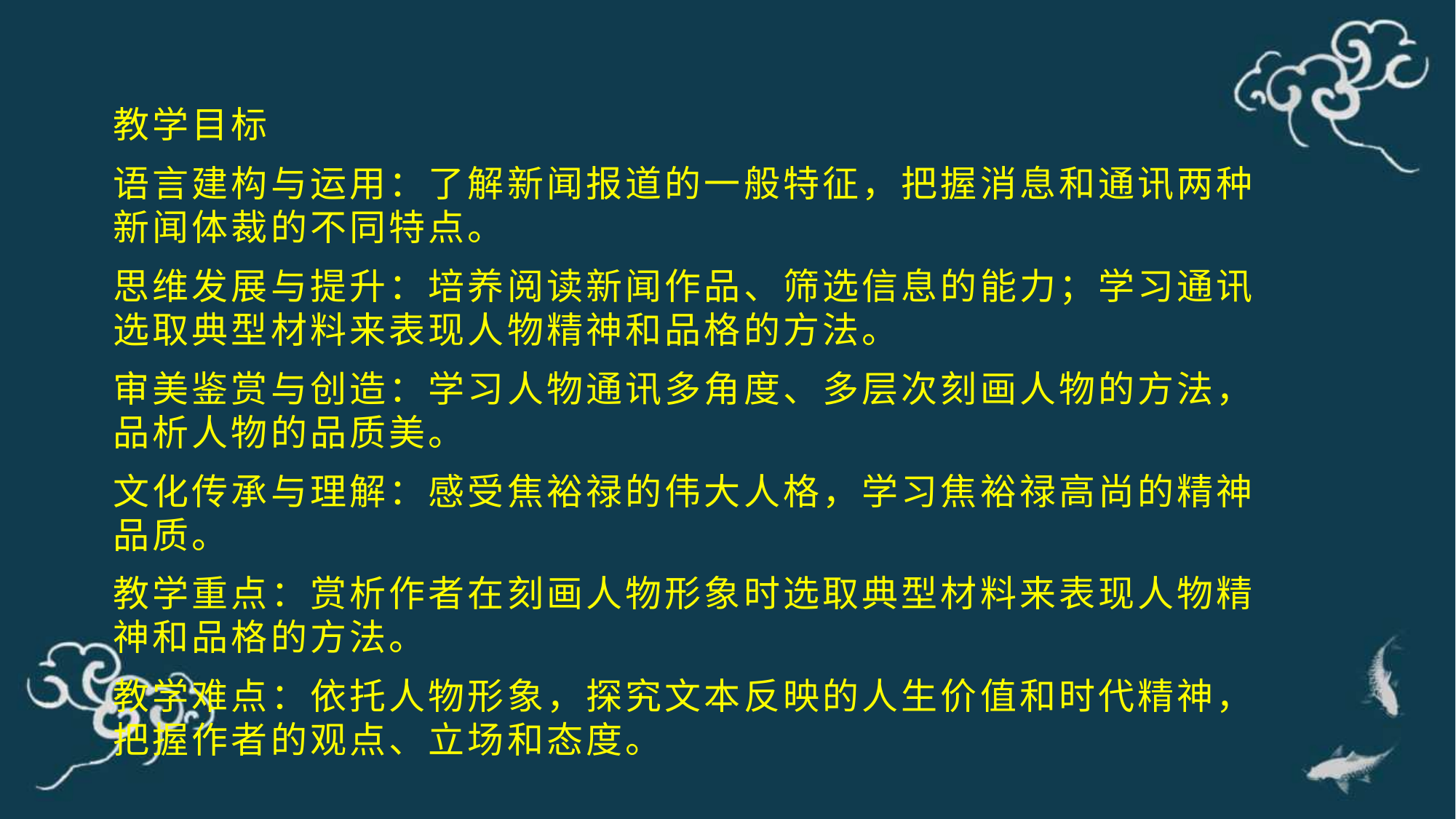

教学目标
语言建构与运用：了解新闻报道的一般特征，把握消息和通讯两种新闻体裁的不同特点。
思维发展与提升：培养阅读新闻作品、筛选信息的能力；学习通讯选取典型材料来表现人物精神和品格的方法。
审美鉴赏与创造：学习人物通讯多角度、多层次刻画人物的方法，品析人物的品质美。
文化传承与理解：感受焦裕禄的伟大人格，学习焦裕禄高尚的精神品质。
教学重点：赏析作者在刻画人物形象时选取典型材料来表现人物精神和品格的方法。
教学难点：依托人物形象，探究文本反映的人生价值和时代精神，把握作者的观点、立场和态度。

教学方法 研读法、探究法、讨论法。2.梳理文本，读懂人物。
（1）梳理归纳文中所写焦裕禄的具体事迹。